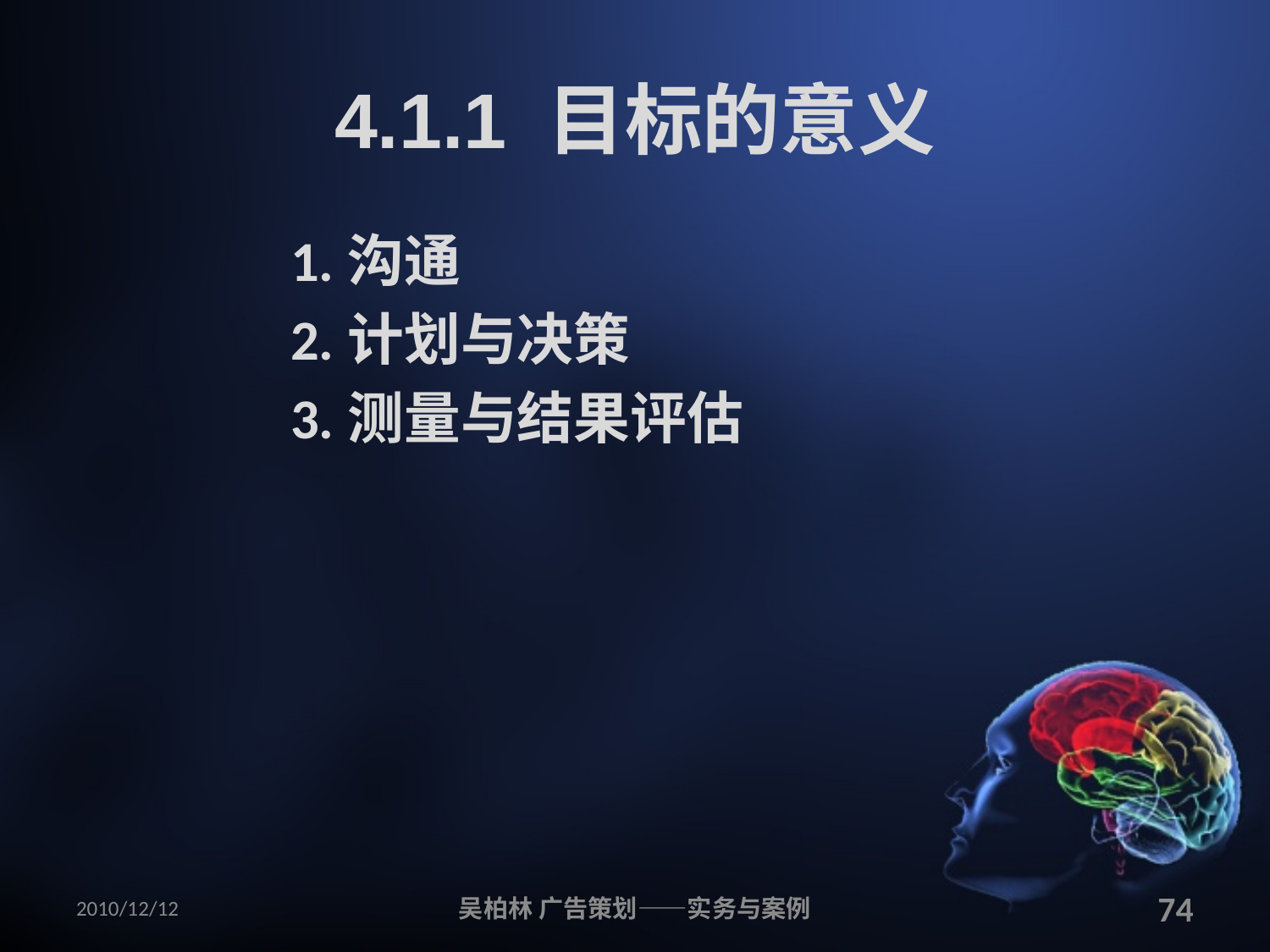

# 4.1.1 目标的意义
1.沟通
2.计划与决策
3.测量与结果评估

2010/12/12
吴柏林 广告策划——实务与案例
74